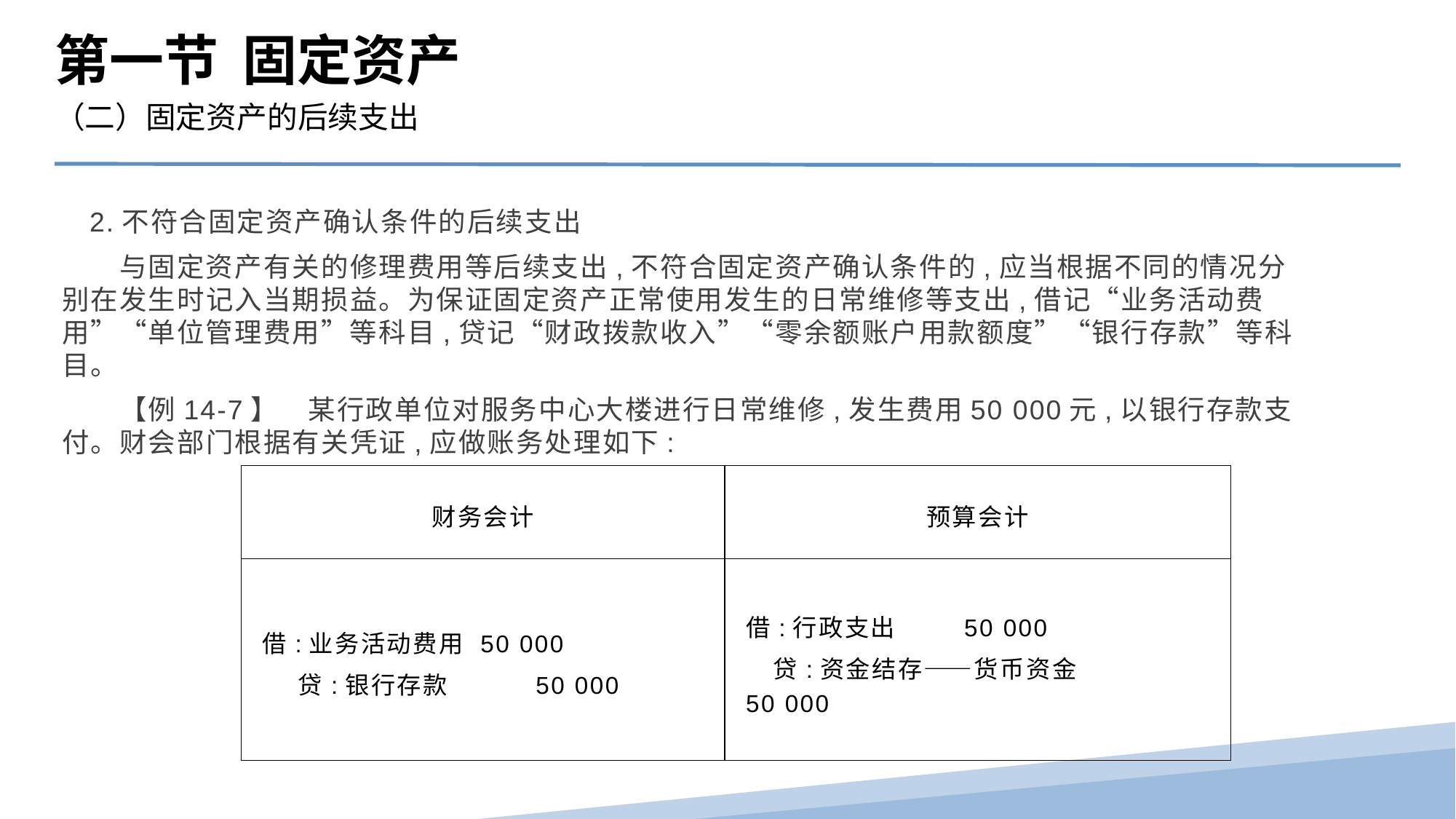

第一节  固定资产
（二）固定资产的后续支出
   2.不符合固定资产确认条件的后续支出
　　与固定资产有关的修理费用等后续支出,不符合固定资产确认条件的,应当根据不同的情况分别在发生时记入当期损益。为保证固定资产正常使用发生的日常维修等支出,借记“业务活动费用”“单位管理费用”等科目,贷记“财政拨款收入”“零余额账户用款额度”“银行存款”等科目。
　　【例14-7】　某行政单位对服务中心大楼进行日常维修,发生费用50 000元,以银行存款支付。财会部门根据有关凭证,应做账务处理如下:
| 财务会计 | 预算会计 |
| --- | --- |
| 借:业务活动费用 50 000 贷:银行存款 50 000 | 借:行政支出 50 000 贷:资金结存——货币资金 50 000 |